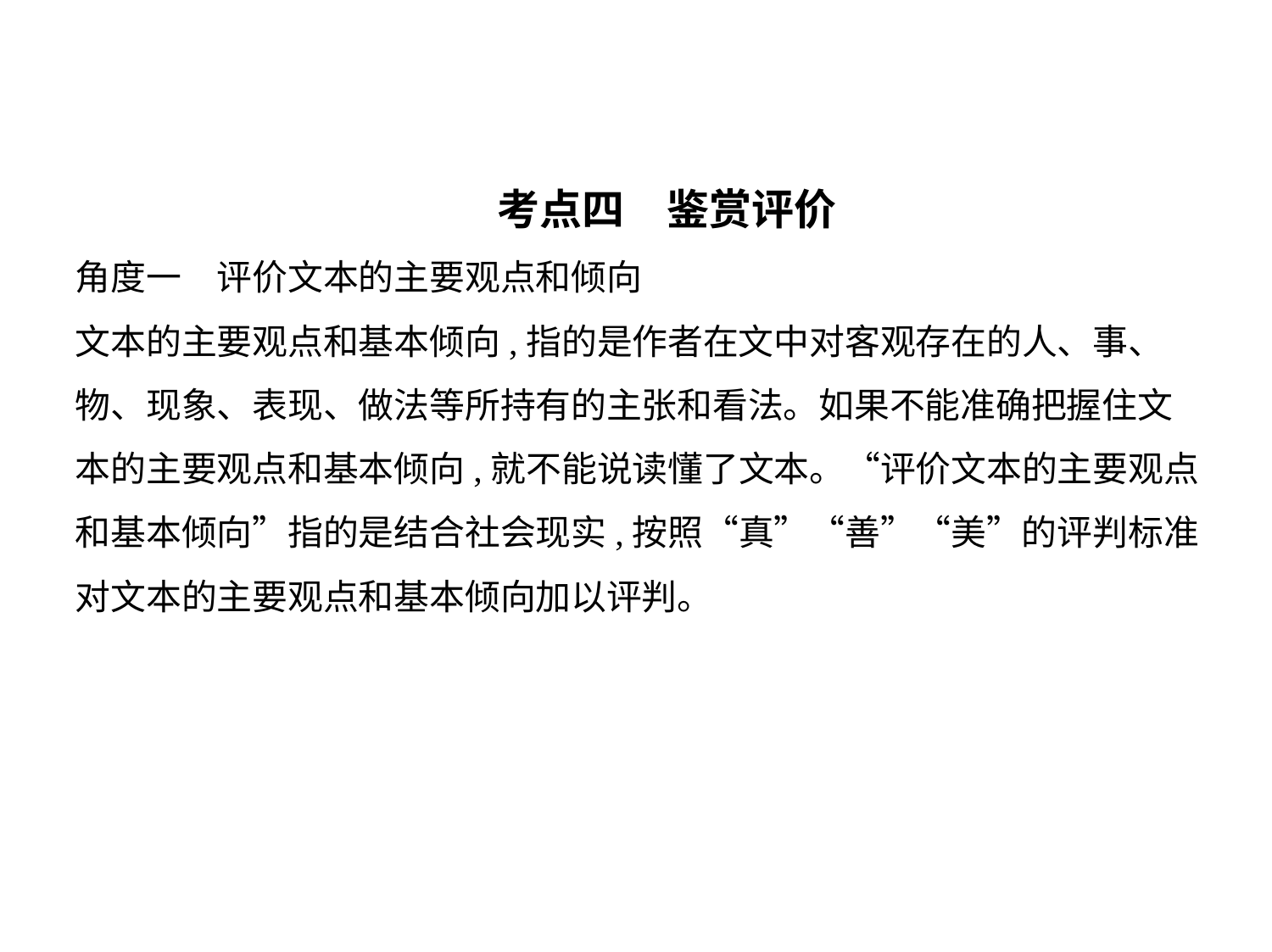

考点四　鉴赏评价
角度一　评价文本的主要观点和倾向
文本的主要观点和基本倾向,指的是作者在文中对客观存在的人、事、
物、现象、表现、做法等所持有的主张和看法。如果不能准确把握住文
本的主要观点和基本倾向,就不能说读懂了文本。“评价文本的主要观点
和基本倾向”指的是结合社会现实,按照“真”“善”“美”的评判标准
对文本的主要观点和基本倾向加以评判。